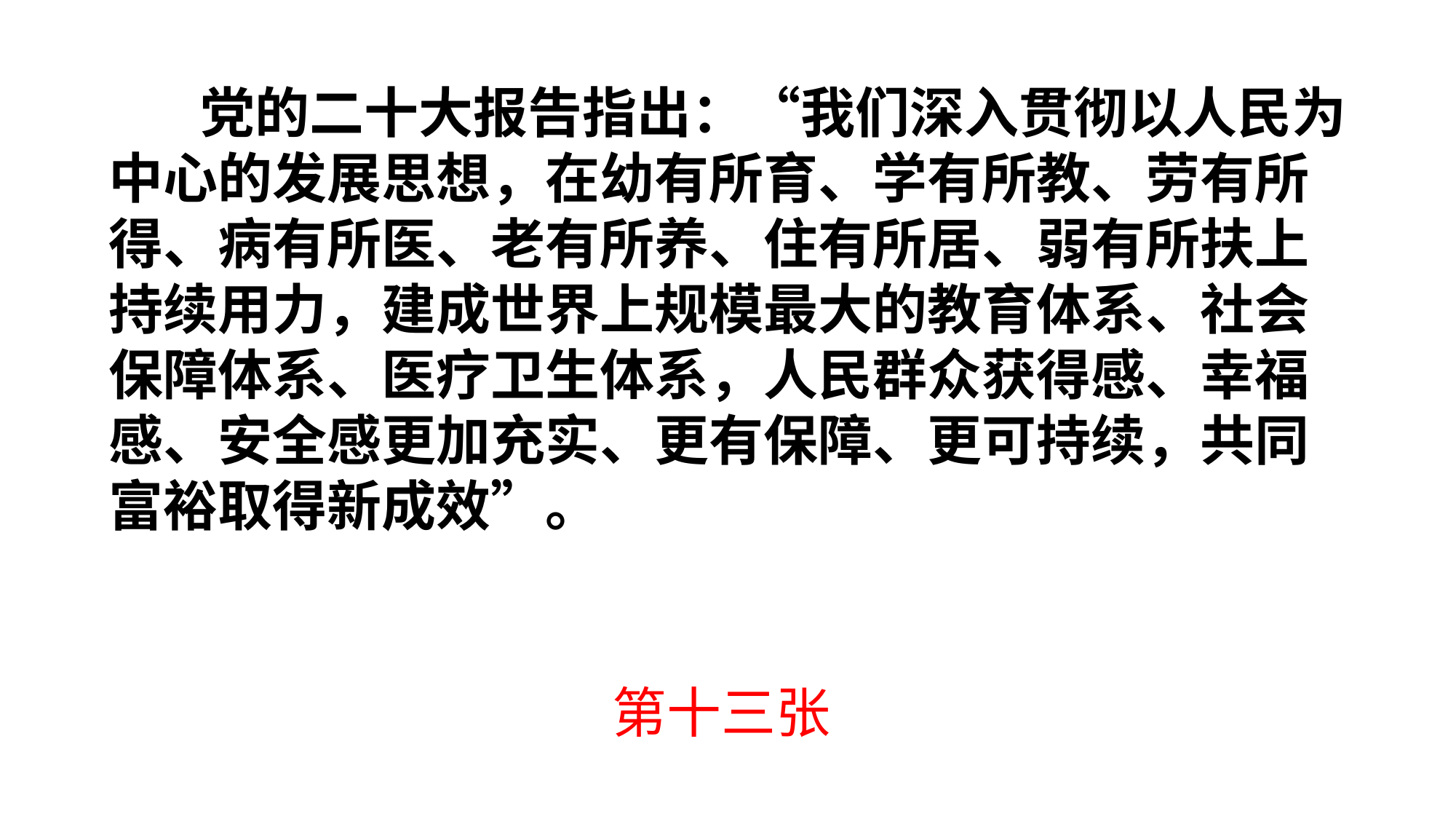

党的二十大报告指出：“我们深入贯彻以人民为中心的发展思想，在幼有所育、学有所教、劳有所得、病有所医、老有所养、住有所居、弱有所扶上持续用力，建成世界上规模最大的教育体系、社会保障体系、医疗卫生体系，人民群众获得感、幸福感、安全感更加充实、更有保障、更可持续，共同富裕取得新成效”。

第十三张